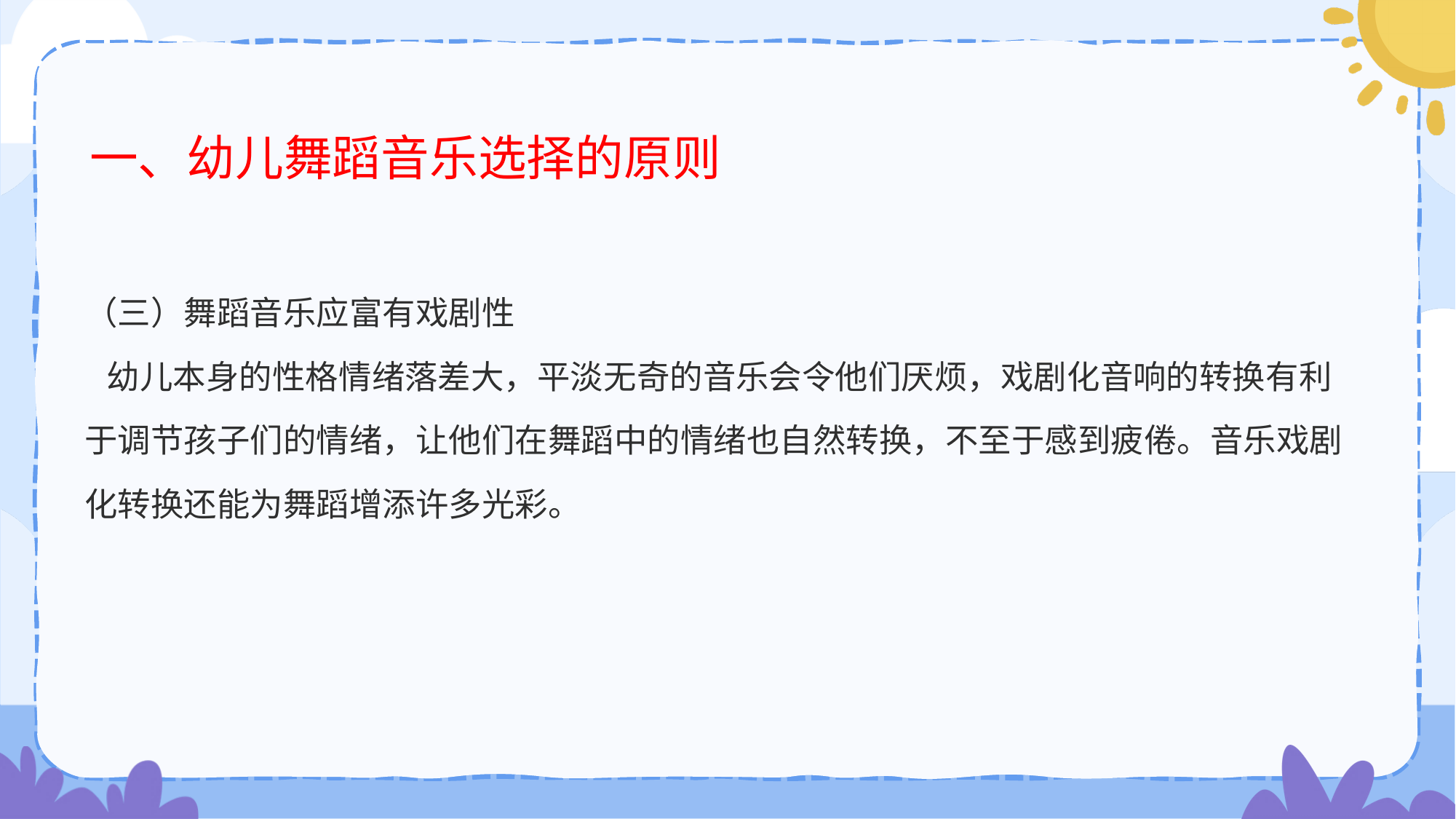

# 一、幼儿舞蹈音乐选择的原则
（三）舞蹈音乐应富有戏剧性
   幼儿本身的性格情绪落差大，平淡无奇的音乐会令他们厌烦，戏剧化音响的转换有利于调节孩子们的情绪，让他们在舞蹈中的情绪也自然转换，不至于感到疲倦。音乐戏剧化转换还能为舞蹈增添许多光彩。